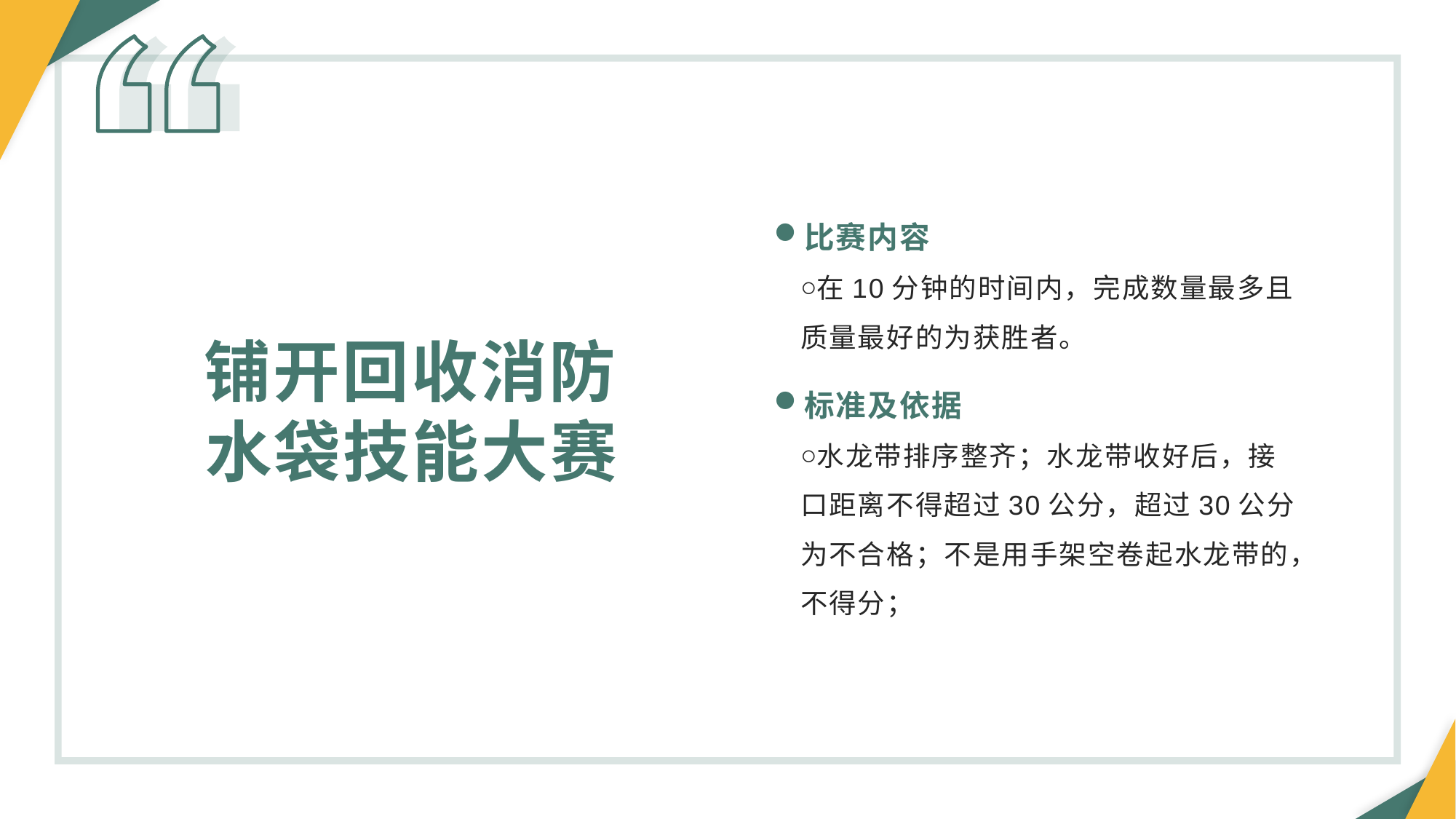

比赛内容
在10分钟的时间内，完成数量最多且质量最好的为获胜者。
标准及依据
水龙带排序整齐；水龙带收好后，接口距离不得超过30公分，超过30公分为不合格；不是用手架空卷起水龙带的，不得分；
铺开回收消防水袋技能大赛